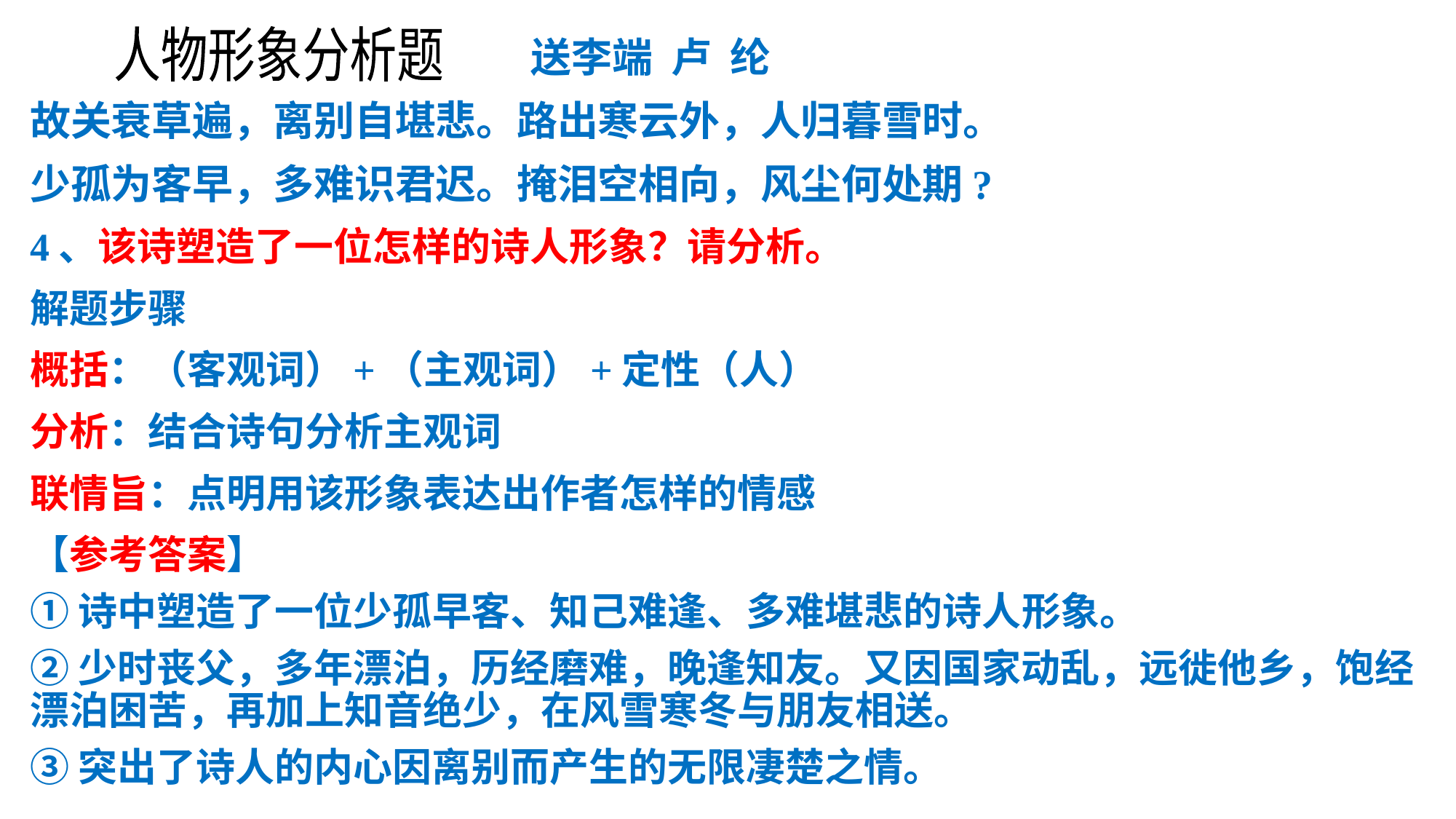

人物形象分析题
                                                      送李端  卢  纶
故关衰草遍，离别自堪悲。路出寒云外，人归暮雪时。
少孤为客早，多难识君迟。掩泪空相向，风尘何处期?
4、该诗塑造了一位怎样的诗人形象？请分析。
解题步骤
概括：（客观词）+（主观词）+定性（人）
分析：结合诗句分析主观词
联情旨：点明用该形象表达出作者怎样的情感
【参考答案】
①诗中塑造了一位少孤早客、知己难逢、多难堪悲的诗人形象。
②少时丧父，多年漂泊，历经磨难，晚逢知友。又因国家动乱，远徙他乡，饱经漂泊困苦，再加上知音绝少，在风雪寒冬与朋友相送。
③突出了诗人的内心因离别而产生的无限凄楚之情。